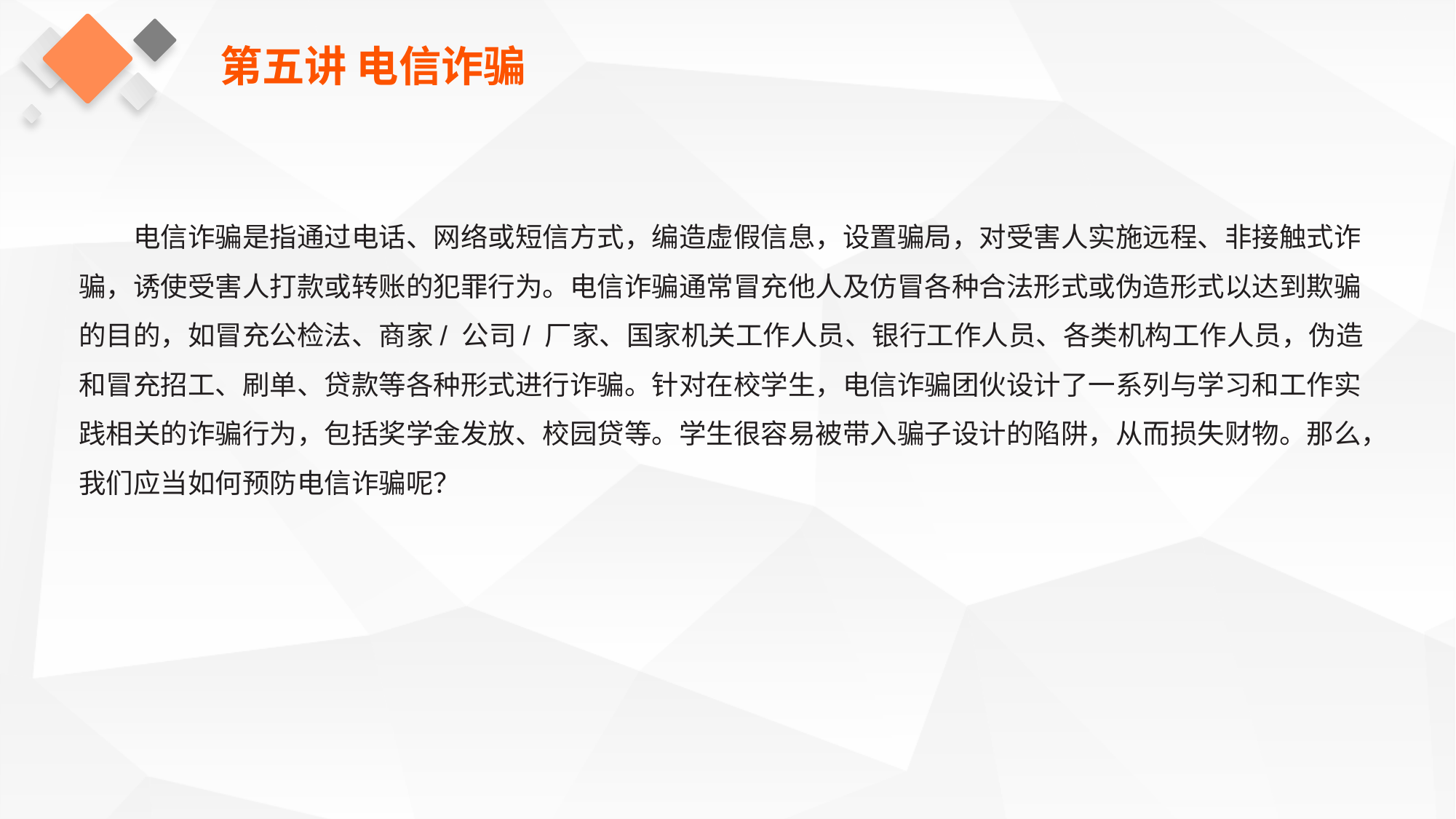

第五讲 电信诈骗

电信诈骗是指通过电话、网络或短信方式，编造虚假信息，设置骗局，对受害人实施远程、非接触式诈骗，诱使受害人打款或转账的犯罪行为。电信诈骗通常冒充他人及仿冒各种合法形式或伪造形式以达到欺骗的目的，如冒充公检法、商家/ 公司/ 厂家、国家机关工作人员、银行工作人员、各类机构工作人员，伪造和冒充招工、刷单、贷款等各种形式进行诈骗。针对在校学生，电信诈骗团伙设计了一系列与学习和工作实践相关的诈骗行为，包括奖学金发放、校园贷等。学生很容易被带入骗子设计的陷阱，从而损失财物。那么，我们应当如何预防电信诈骗呢？